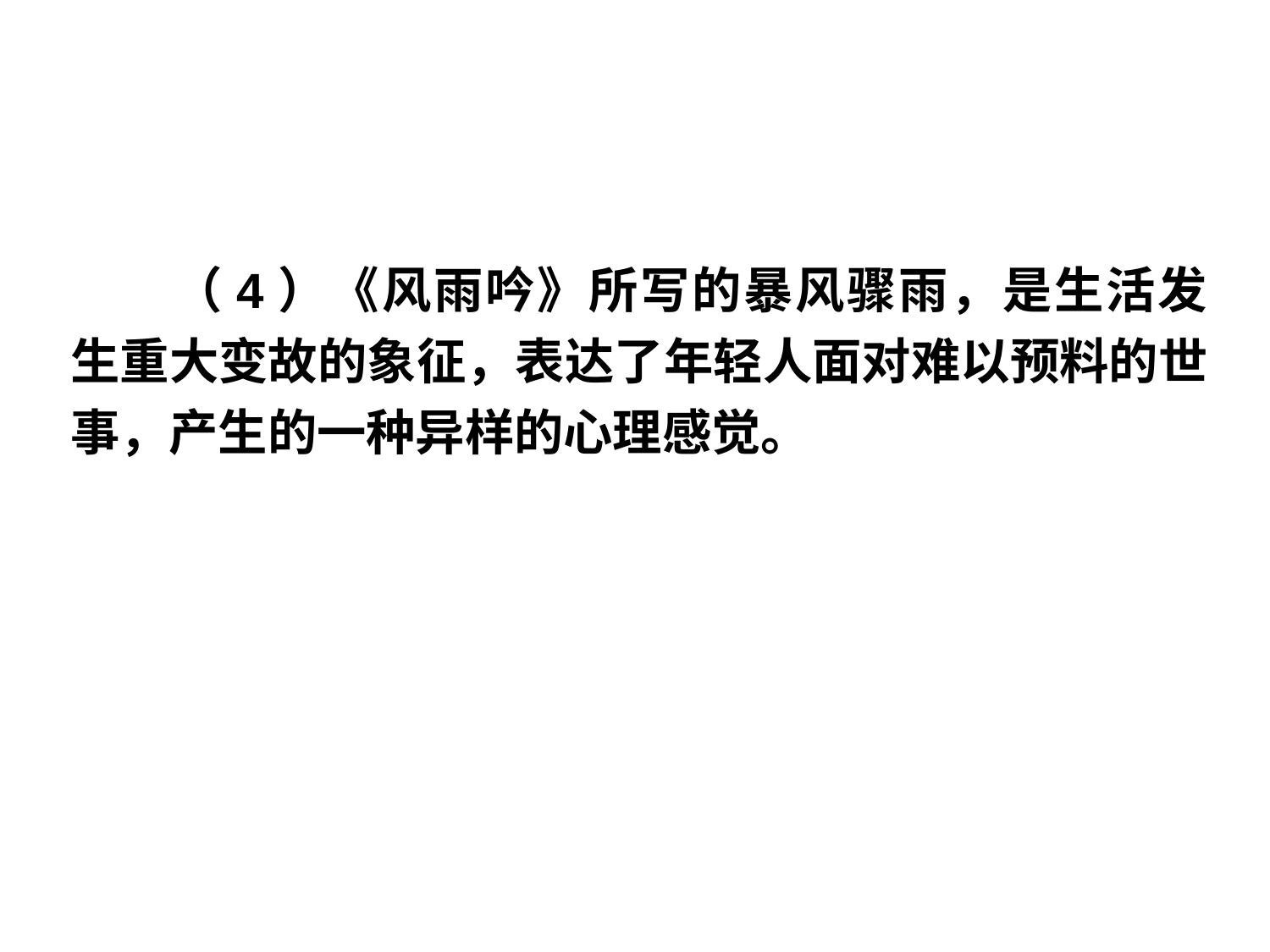

（4）《风雨吟》所写的暴风骤雨，是生活发生重大变故的象征，表达了年轻人面对难以预料的世事，产生的一种异样的心理感觉。